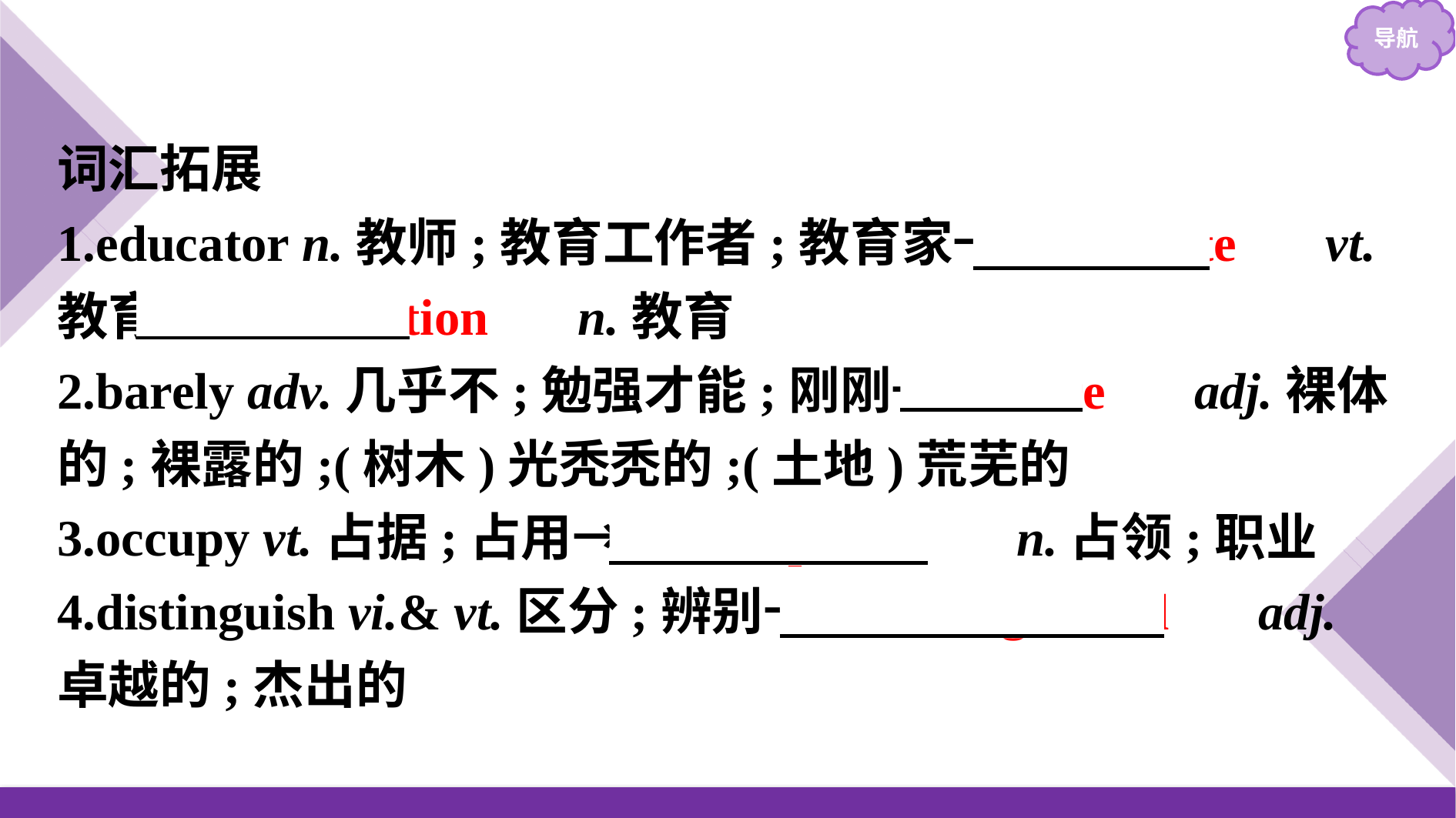

词汇拓展
1.educator n.教师;教育工作者;教育家→　educate　 vt.教育→　education　 n.教育
2.barely adv.几乎不;勉强才能;刚刚→　bare　 adj.裸体的;裸露的;(树木)光秃秃的;(土地)荒芜的
3.occupy vt.占据;占用→　occupation　 n.占领;职业
4.distinguish vi.& vt.区分;辨别→　distinguished　 adj.卓越的;杰出的